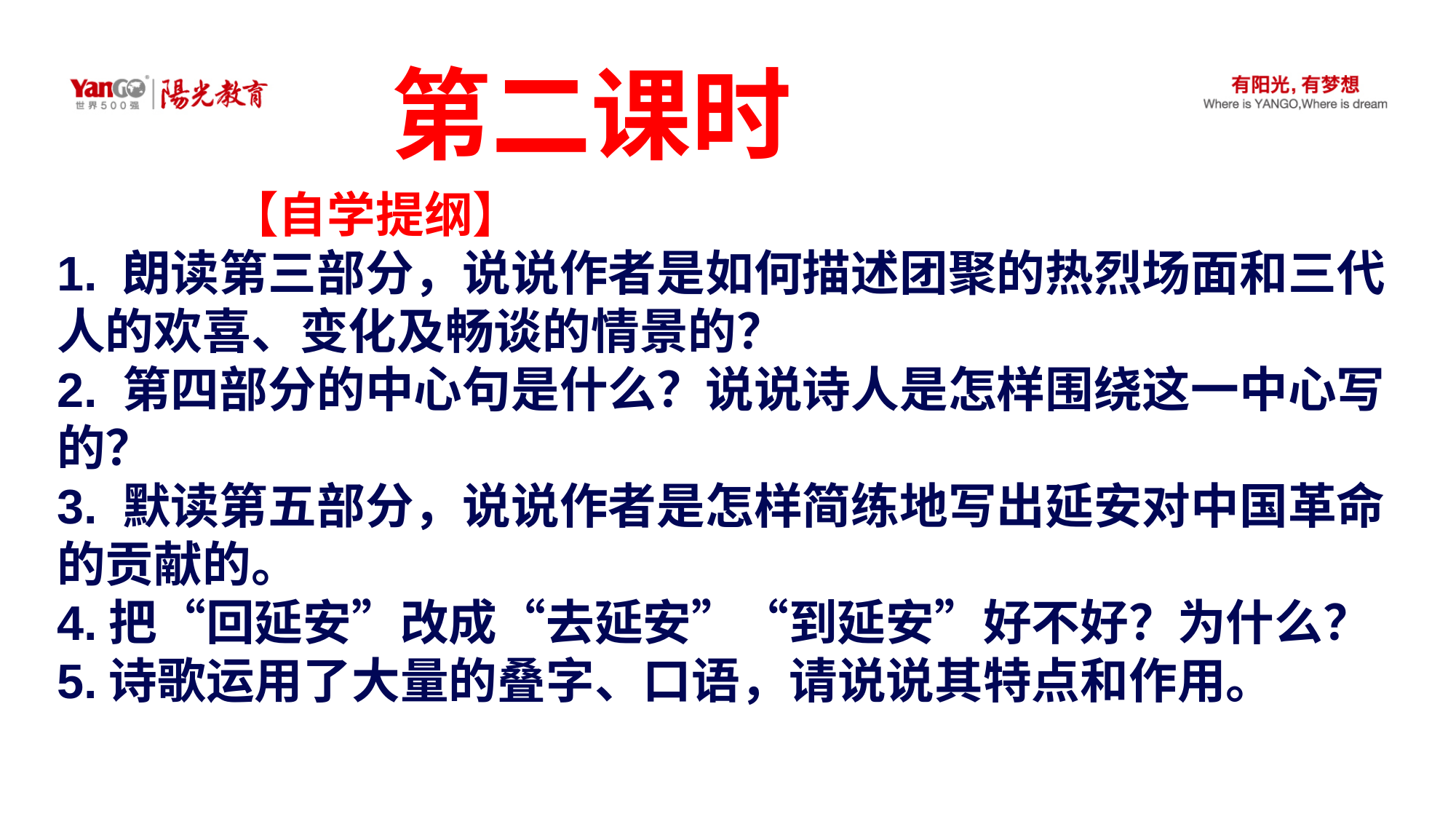

第二课时
               【自学提纲】
1. 朗读第三部分，说说作者是如何描述团聚的热烈场面和三代人的欢喜、变化及畅谈的情景的？
2. 第四部分的中心句是什么？说说诗人是怎样围绕这一中心写的？
3. 默读第五部分，说说作者是怎样简练地写出延安对中国革命的贡献的。
4.把“回延安”改成“去延安”“到延安”好不好？为什么？
5.诗歌运用了大量的叠字、口语，请说说其特点和作用。